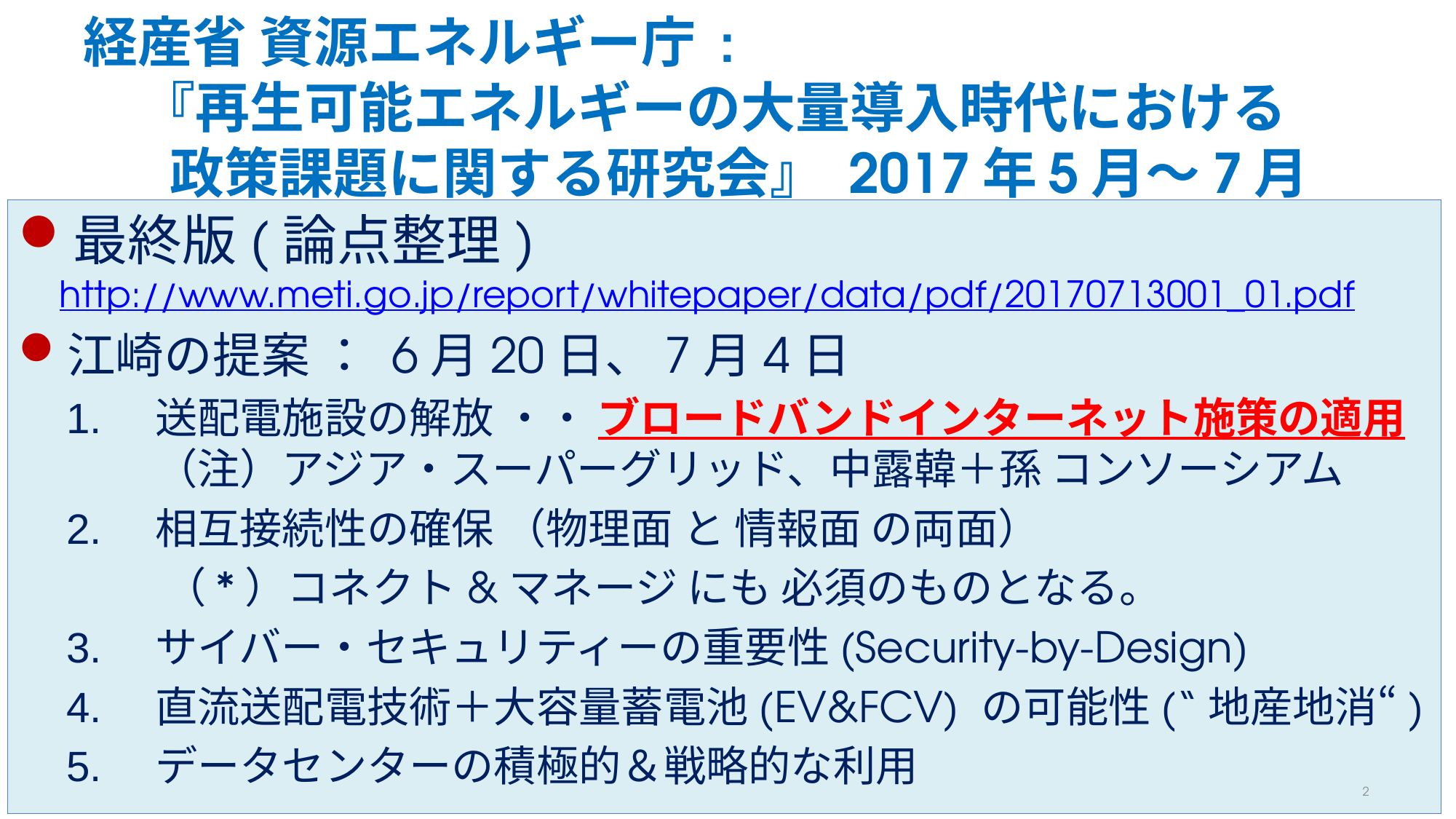

# 経産省 資源エネルギー庁 : 『再生可能エネルギーの大量導入時代における 政策課題に関する研究会』 2017年5月～7月
最終版(論点整理) http://www.meti.go.jp/report/whitepaper/data/pdf/20170713001_01.pdf
江崎の提案 ： 6月20日、7月4日
送配電施設の解放 ・・ ブロードバンドインターネット施策の適用 （注）アジア・スーパーグリッド、中露韓＋孫 コンソーシアム
相互接続性の確保 （物理面 と 情報面 の両面）
     （*）コネクト&マネージ にも 必須のものとなる。
サイバー・セキュリティーの重要性(Security-by-Design)
直流送配電技術＋大容量蓄電池(EV&FCV) の可能性(“地産地消“)
データセンターの積極的＆戦略的な利用
 2